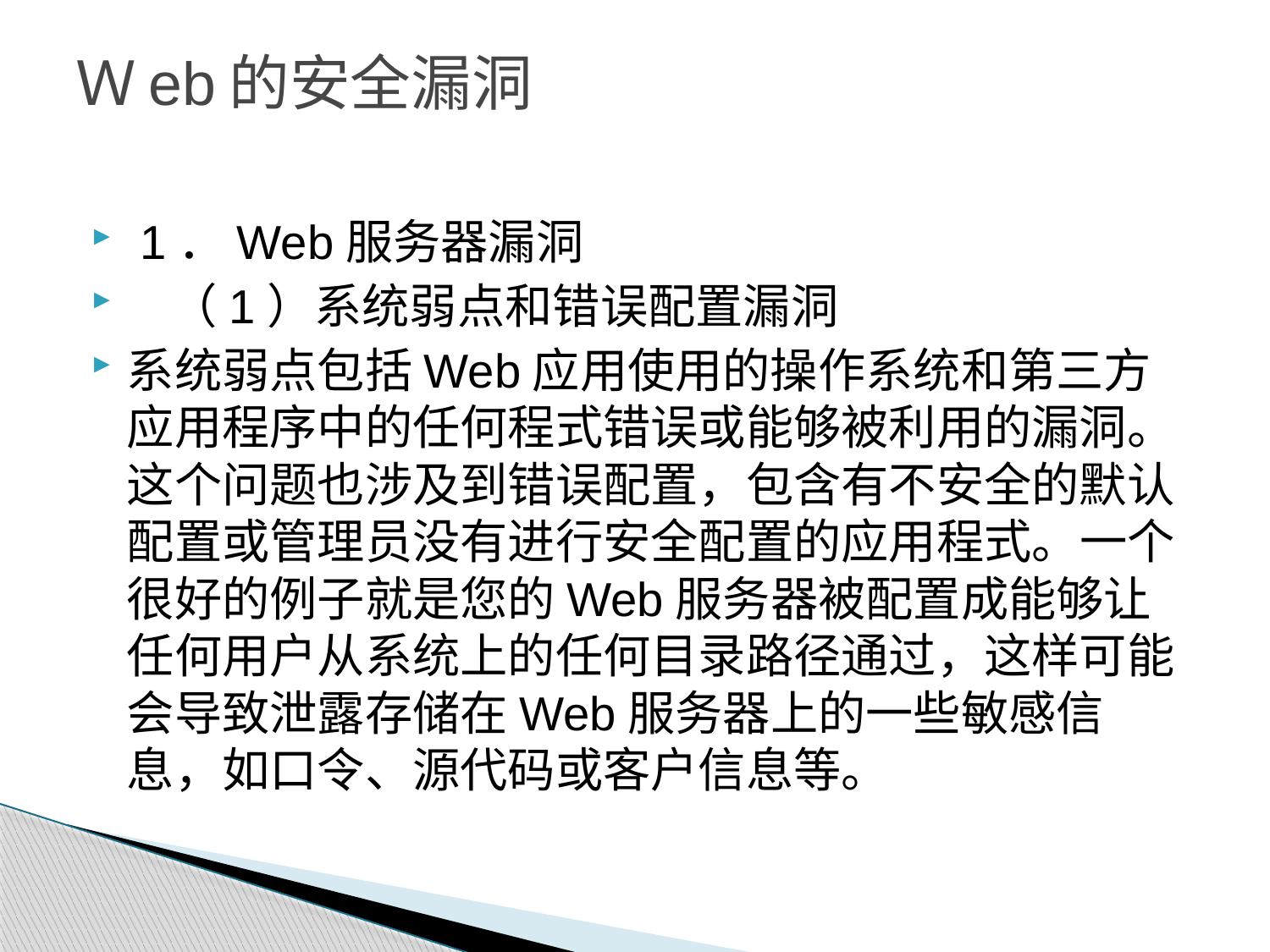

# Ｗeb的安全漏洞
 1．Web服务器漏洞
   （1）系统弱点和错误配置漏洞
系统弱点包括Web应用使用的操作系统和第三方应用程序中的任何程式错误或能够被利用的漏洞。这个问题也涉及到错误配置，包含有不安全的默认配置或管理员没有进行安全配置的应用程式。一个很好的例子就是您的Web服务器被配置成能够让任何用户从系统上的任何目录路径通过，这样可能会导致泄露存储在Web服务器上的一些敏感信息，如口令、源代码或客户信息等。